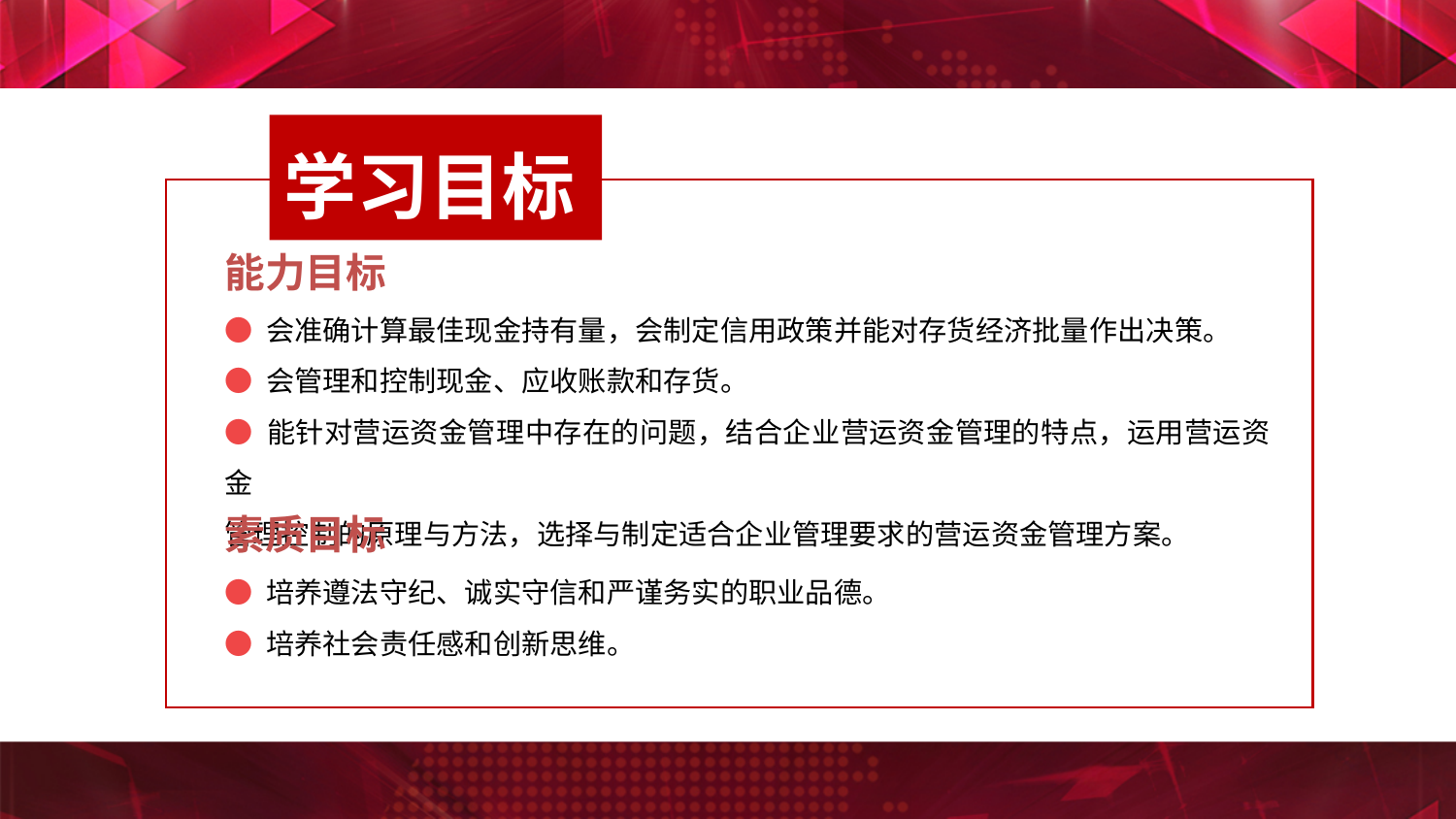

学习目标

能力目标
● 会准确计算最佳现金持有量，会制定信用政策并能对存货经济批量作出决策。
● 会管理和控制现金、应收账款和存货。
● 能针对营运资金管理中存在的问题，结合企业营运资金管理的特点，运用营运资金
管理控制的原理与方法，选择与制定适合企业管理要求的营运资金管理方案。
素质目标
● 培养遵法守纪、诚实守信和严谨务实的职业品德。
● 培养社会责任感和创新思维。